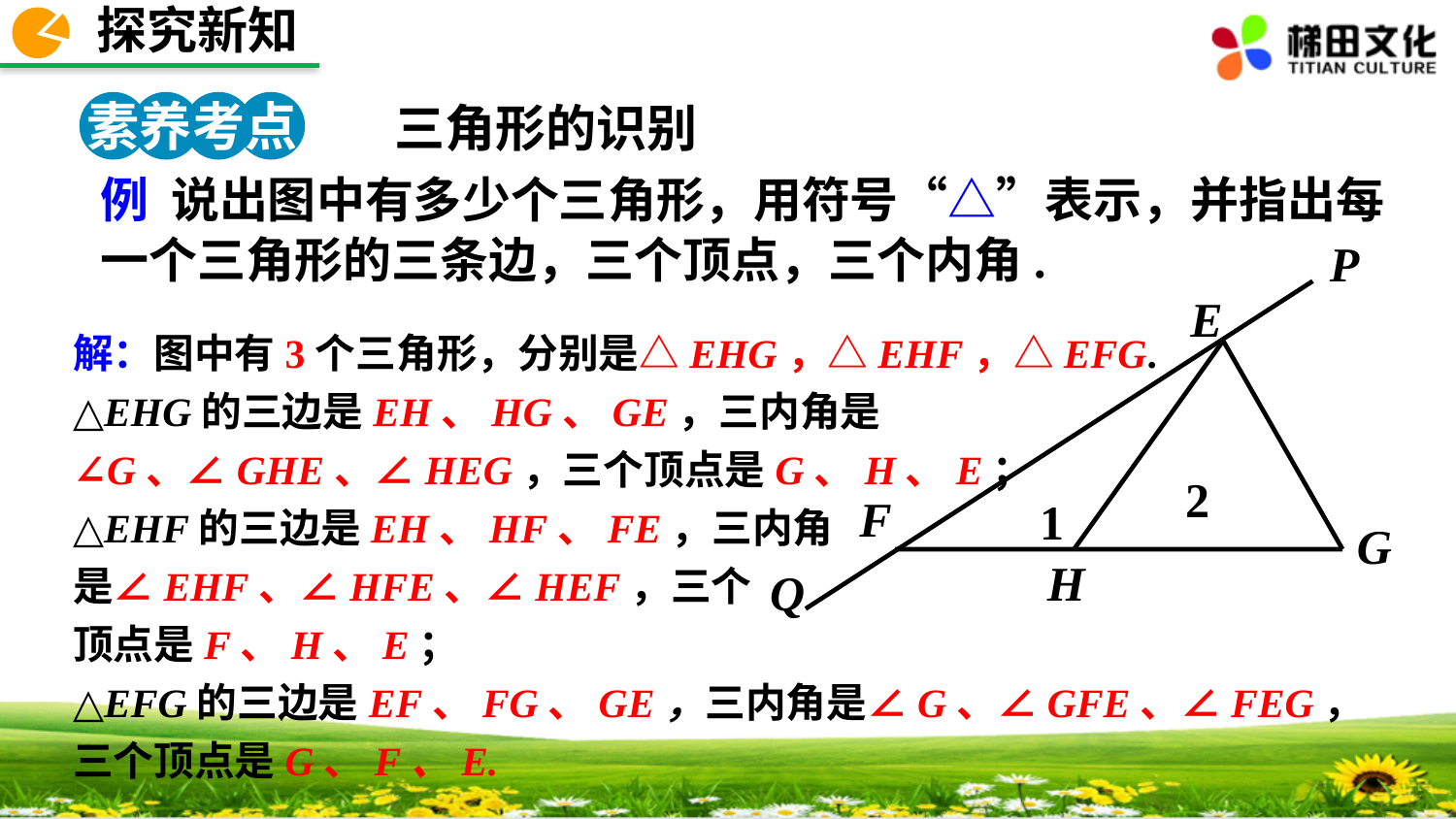

探究新知

素养考点 1

三角形的识别
例  说出图中有多少个三角形，用符号“△”表示，并指出每一个三角形的三条边，三个顶点，三个内角.
P

E
F
G
H
Q
2
1
解：图中有3个三角形，分别是△EHG，△EHF，△EFG.
△EHG的三边是EH、HG、GE，三内角是
∠G、∠GHE、∠HEG，三个顶点是G、H、E；
△EHF的三边是EH、HF、FE，三内角
是∠EHF、∠HFE、∠HEF，三个
顶点是F、H、E；
△EFG的三边是EF、FG、GE，三内角是∠G、∠GFE、∠FEG，三个顶点是G、F、E.